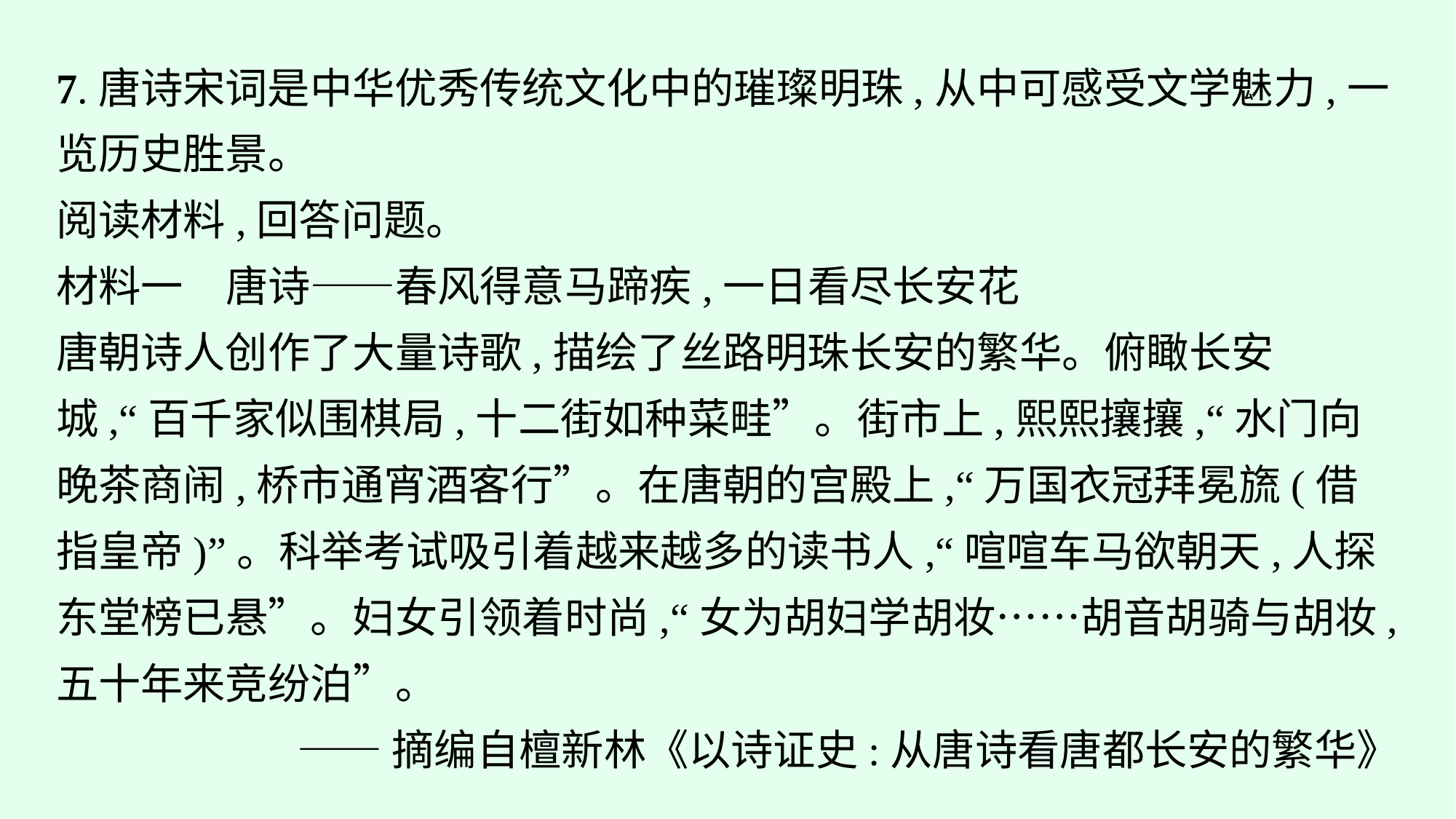

7.唐诗宋词是中华优秀传统文化中的璀璨明珠,从中可感受文学魅力,一览历史胜景。
阅读材料,回答问题。
材料一　唐诗——春风得意马蹄疾,一日看尽长安花
唐朝诗人创作了大量诗歌,描绘了丝路明珠长安的繁华。俯瞰长安城,“百千家似围棋局,十二街如种菜畦”。街市上,熙熙攘攘,“水门向晚茶商闹,桥市通宵酒客行”。在唐朝的宫殿上,“万国衣冠拜冕旒(借指皇帝)”。科举考试吸引着越来越多的读书人,“喧喧车马欲朝天,人探东堂榜已悬”。妇女引领着时尚,“女为胡妇学胡妆……胡音胡骑与胡妆,五十年来竞纷泊”。
——摘编自檀新林《以诗证史:从唐诗看唐都长安的繁华》